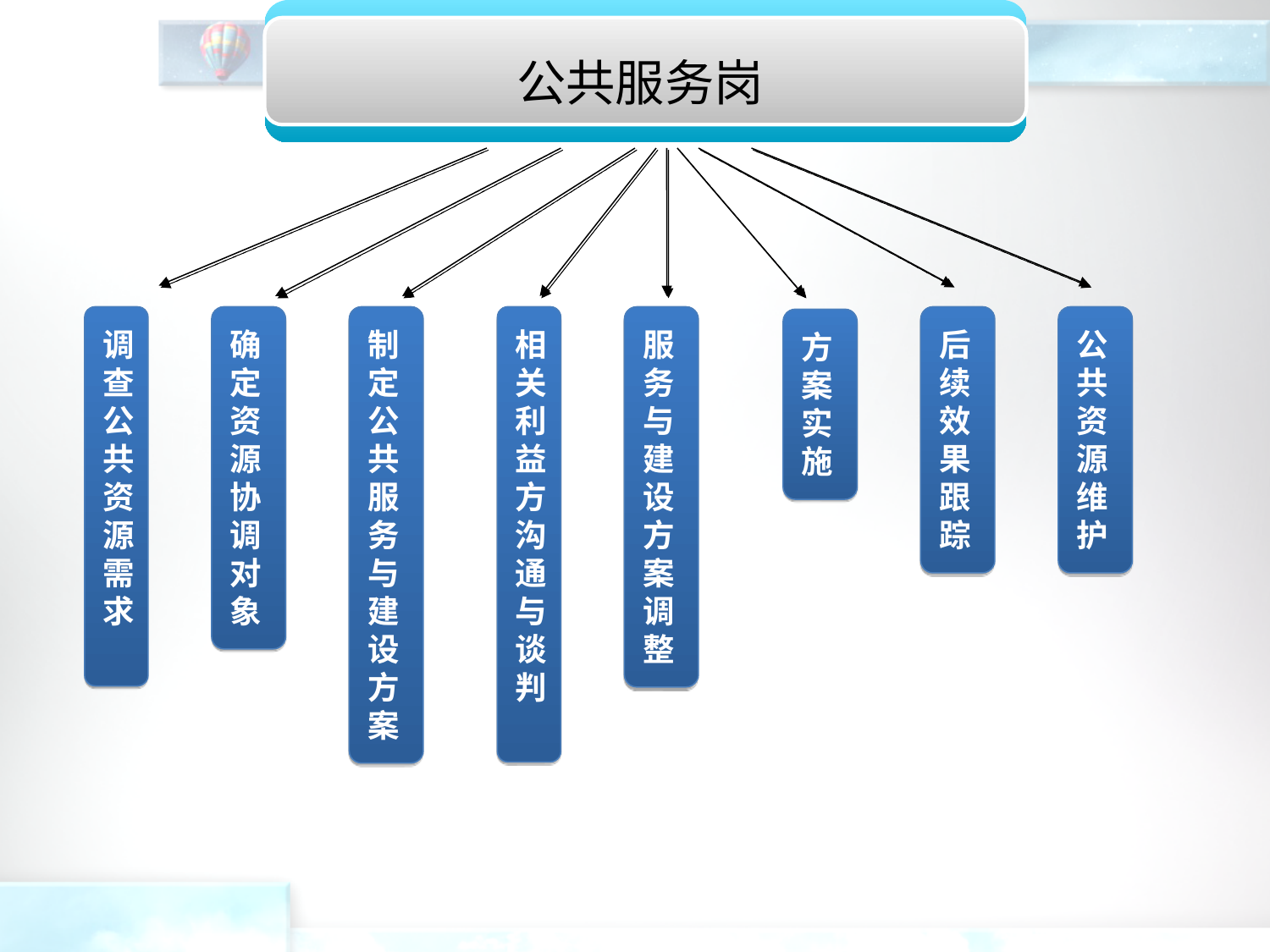

公共服务岗

调查公共资源需求
确定资源协调对象
制定公共服务与建设方案
相关利益方沟通与谈判
服务与建设方案调整
后续效果跟踪
公共资源维护
方案实施